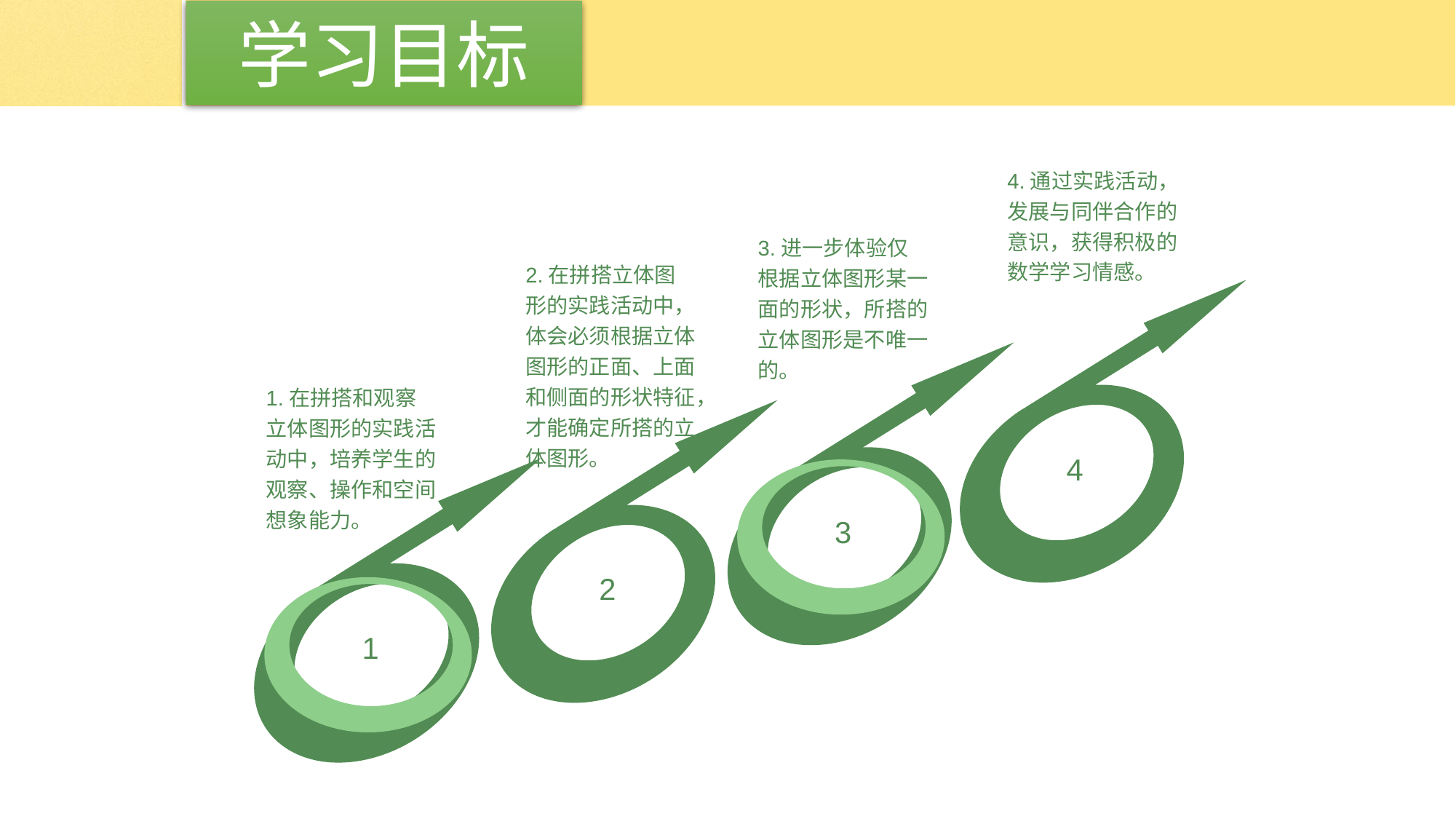

学习目标

4.通过实践活动，发展与同伴合作的意识，获得积极的数学学习情感。
3.进一步体验仅根据立体图形某一面的形状，所搭的立体图形是不唯一的。
2.在拼搭立体图形的实践活动中，体会必须根据立体图形的正面、上面和侧面的形状特征，才能确定所搭的立体图形。

4
3
2
1
1.在拼搭和观察立体图形的实践活动中，培养学生的观察、操作和空间想象能力。